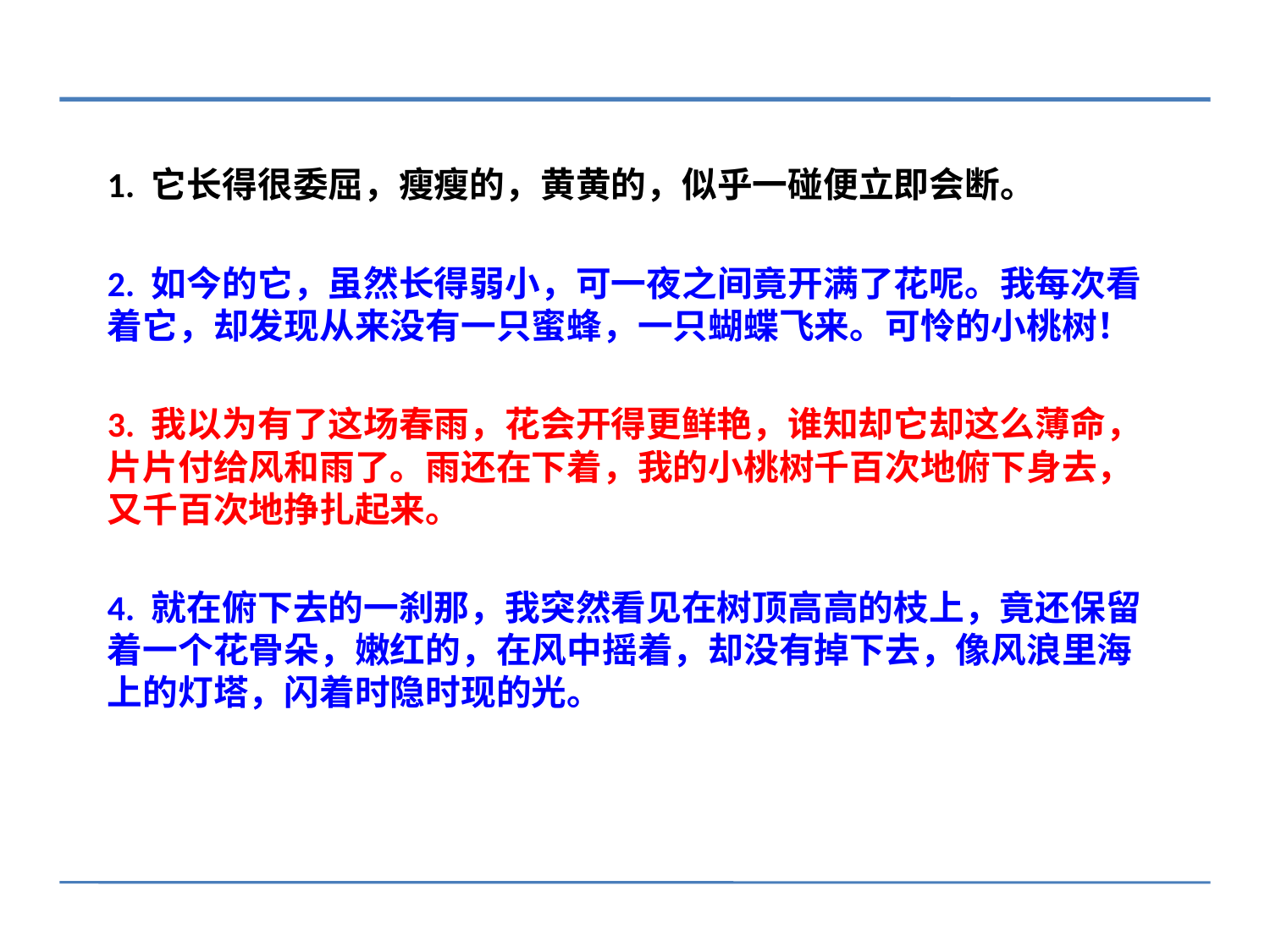

1. 它长得很委屈，瘦瘦的，黄黄的，似乎一碰便立即会断。

2. 如今的它，虽然长得弱小，可一夜之间竟开满了花呢。我每次看着它，却发现从来没有一只蜜蜂，一只蝴蝶飞来。可怜的小桃树！

3. 我以为有了这场春雨，花会开得更鲜艳，谁知却它却这么薄命，片片付给风和雨了。雨还在下着，我的小桃树千百次地俯下身去，又千百次地挣扎起来。

4. 就在俯下去的一刹那，我突然看见在树顶高高的枝上，竟还保留着一个花骨朵，嫩红的，在风中摇着，却没有掉下去，像风浪里海上的灯塔，闪着时隐时现的光。